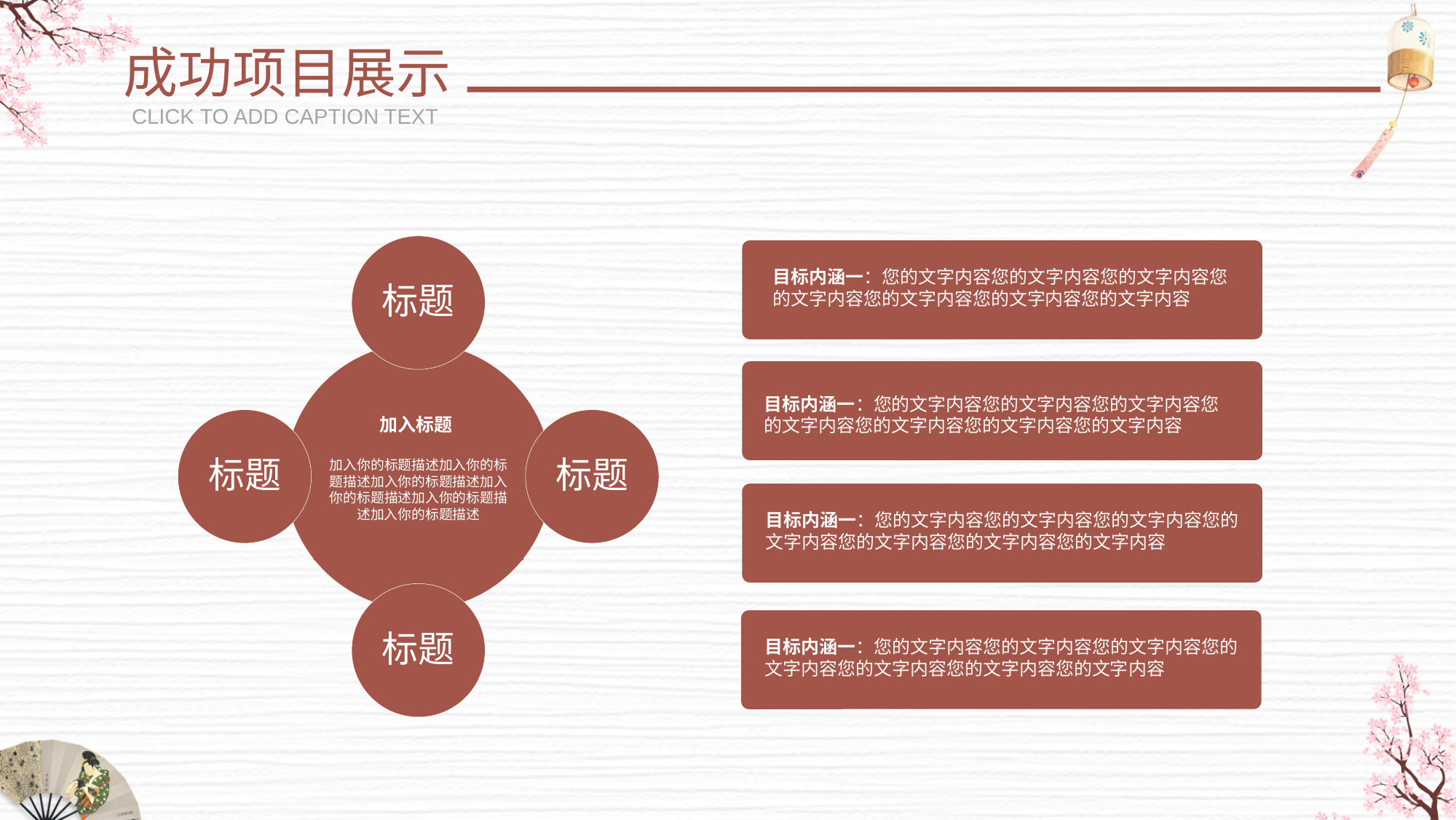

成功项目展示

CLICK TO ADD CAPTION TEXT
标题

加入标题

加入你的标题描述加入你的标题描述加入你的标题描述加入你的标题描述加入你的标题描述加入你的标题描述

标题
标题
标题

目标内涵一：您的文字内容您的文字内容您的文字内容您的文字内容您的文字内容您的文字内容您的文字内容

目标内涵一：您的文字内容您的文字内容您的文字内容您的文字内容您的文字内容您的文字内容您的文字内容

目标内涵一：您的文字内容您的文字内容您的文字内容您的文字内容您的文字内容您的文字内容您的文字内容

目标内涵一：您的文字内容您的文字内容您的文字内容您的文字内容您的文字内容您的文字内容您的文字内容